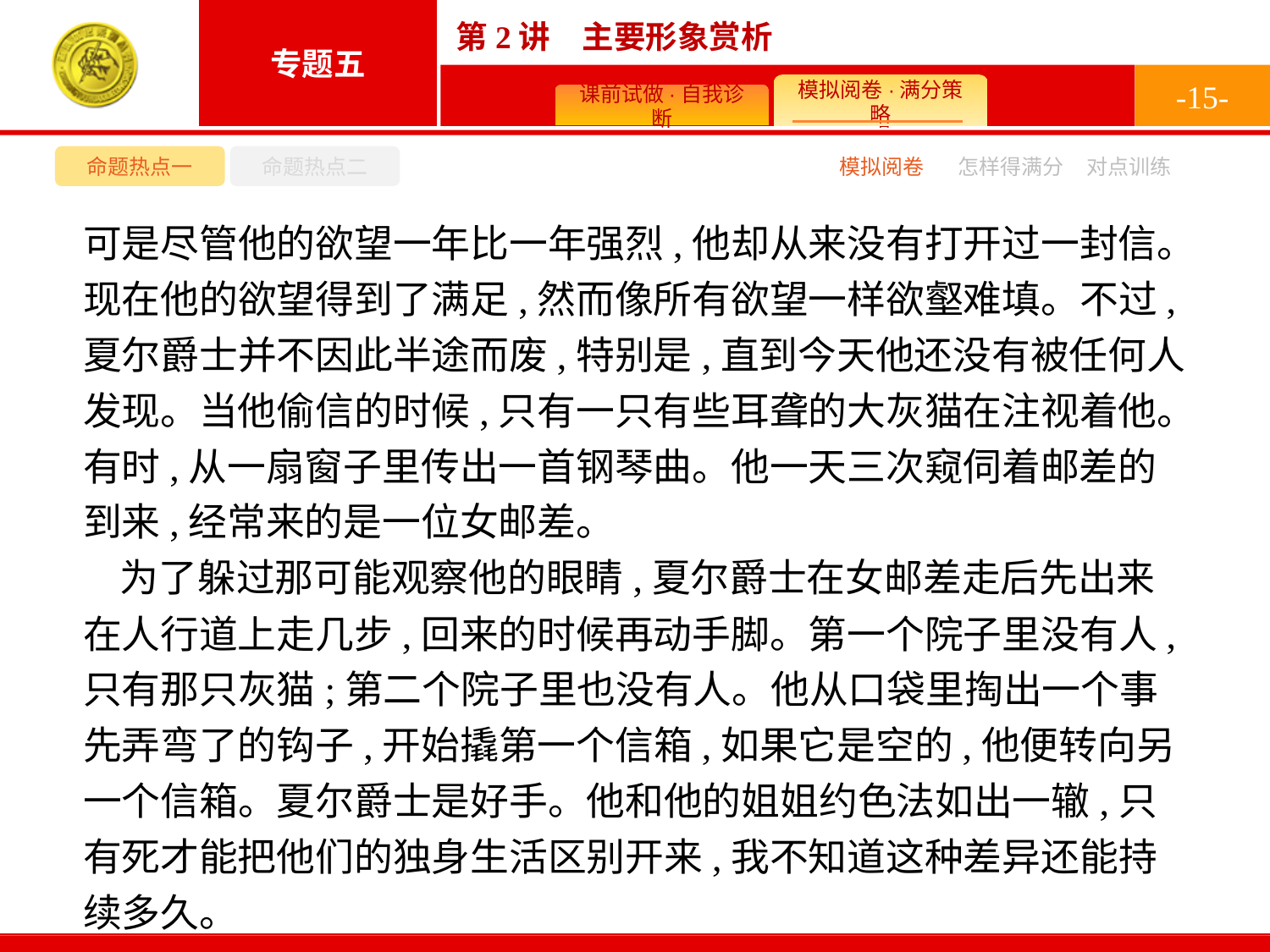

-15-
命题热点一
命题热点二
模拟阅卷
怎样得满分
对点训练
可是尽管他的欲望一年比一年强烈,他却从来没有打开过一封信。现在他的欲望得到了满足,然而像所有欲望一样欲壑难填。不过,夏尔爵士并不因此半途而废,特别是,直到今天他还没有被任何人发现。当他偷信的时候,只有一只有些耳聋的大灰猫在注视着他。有时,从一扇窗子里传出一首钢琴曲。他一天三次窥伺着邮差的到来,经常来的是一位女邮差。
为了躲过那可能观察他的眼睛,夏尔爵士在女邮差走后先出来在人行道上走几步,回来的时候再动手脚。第一个院子里没有人,只有那只灰猫;第二个院子里也没有人。他从口袋里掏出一个事先弄弯了的钩子,开始撬第一个信箱,如果它是空的,他便转向另一个信箱。夏尔爵士是好手。他和他的姐姐约色法如出一辙,只有死才能把他们的独身生活区别开来,我不知道这种差异还能持续多久。